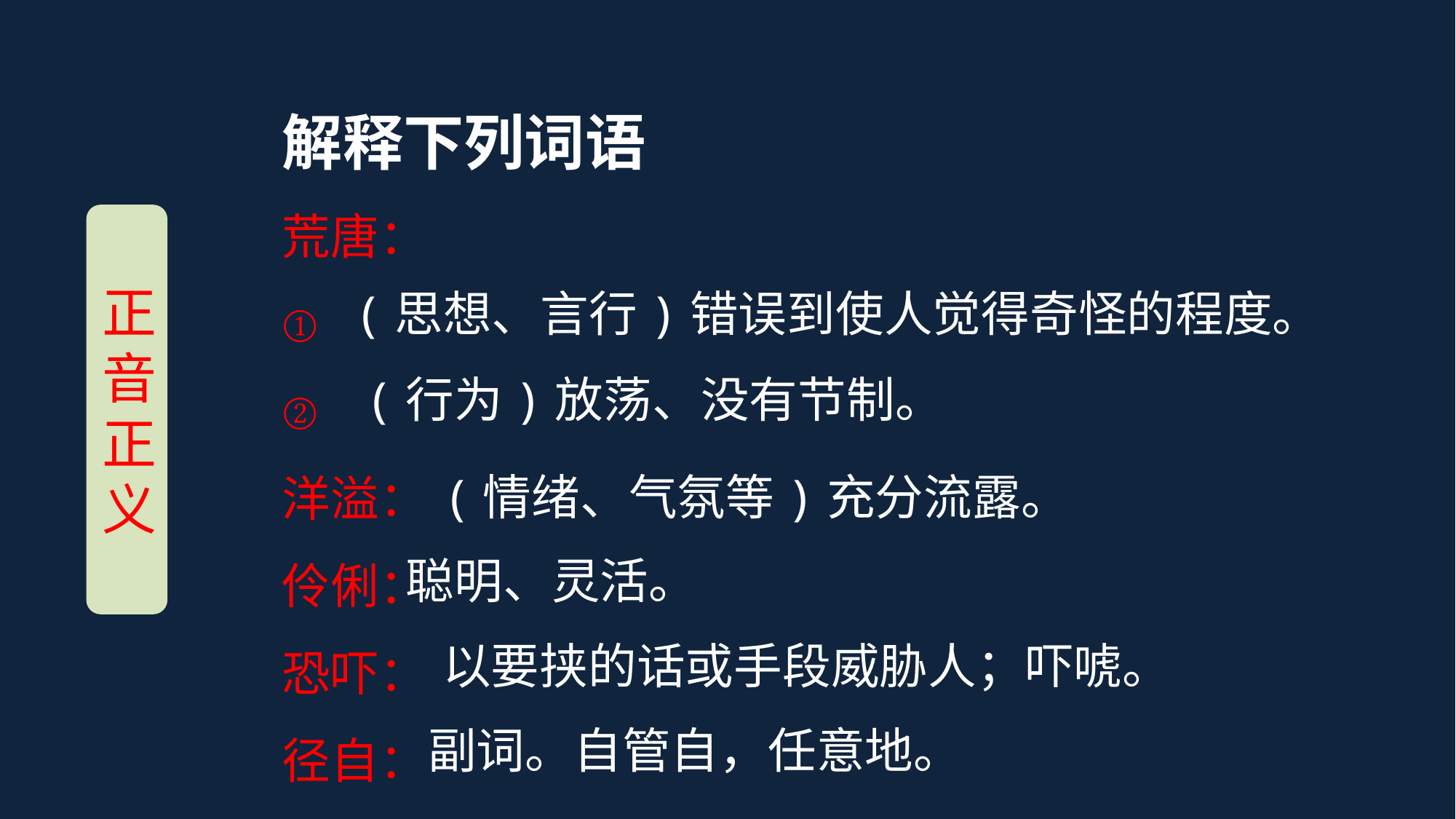

解释下列词语
荒唐：
①
②
洋溢：
伶俐：
恐吓：
径自：
正音正义
(思想、言行)错误到使人觉得奇怪的程度。
(行为)放荡、没有节制。
(情绪、气氛等)充分流露。
聪明、灵活。
以要挟的话或手段威胁人；吓唬。
副词。自管自，任意地。